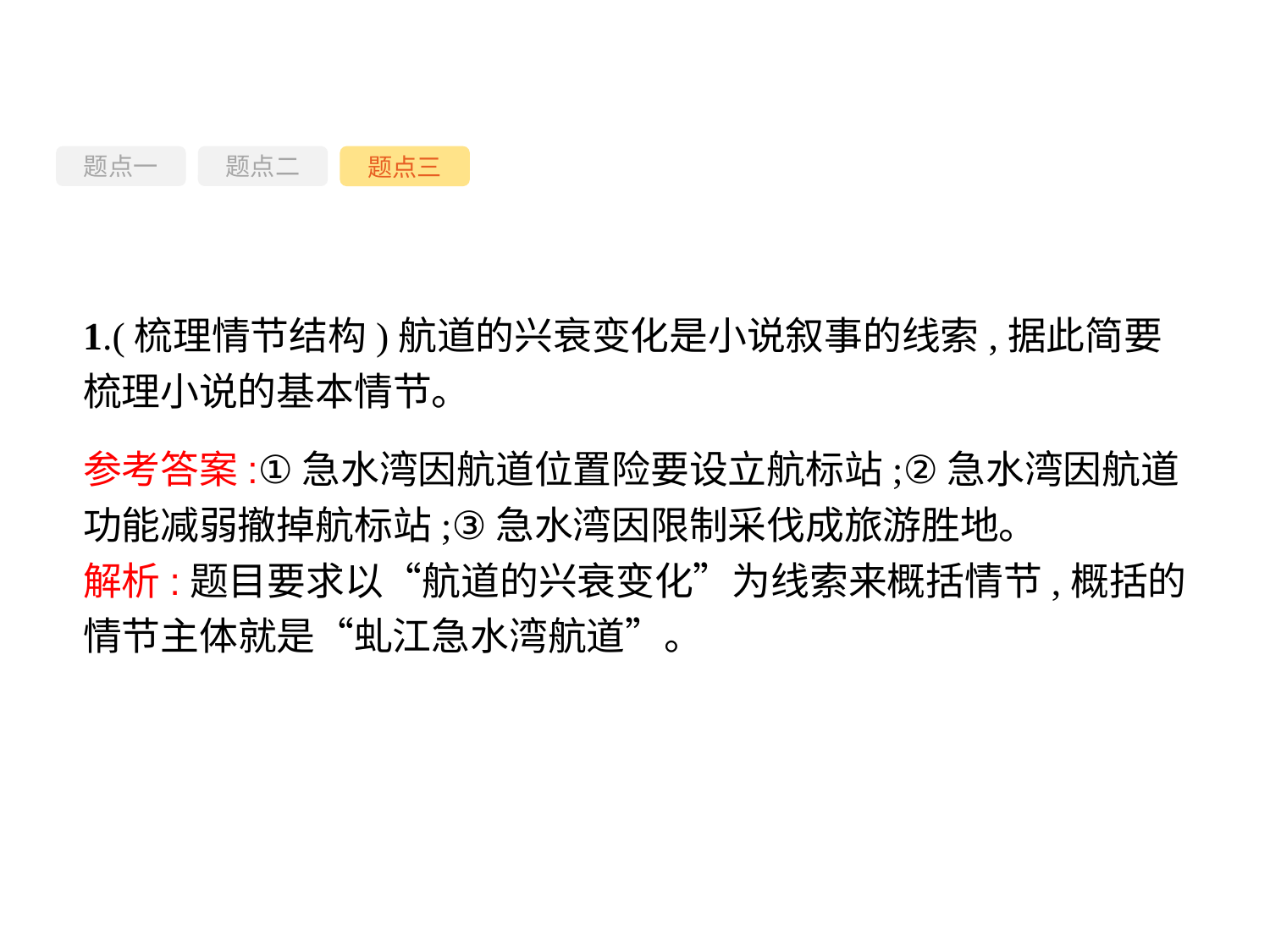

题点一
题点三
题点二
1.(梳理情节结构)航道的兴衰变化是小说叙事的线索,据此简要梳理小说的基本情节。
参考答案:①急水湾因航道位置险要设立航标站;②急水湾因航道功能减弱撤掉航标站;③急水湾因限制采伐成旅游胜地。
解析:题目要求以“航道的兴衰变化”为线索来概括情节,概括的情节主体就是“虬江急水湾航道”。
-131-